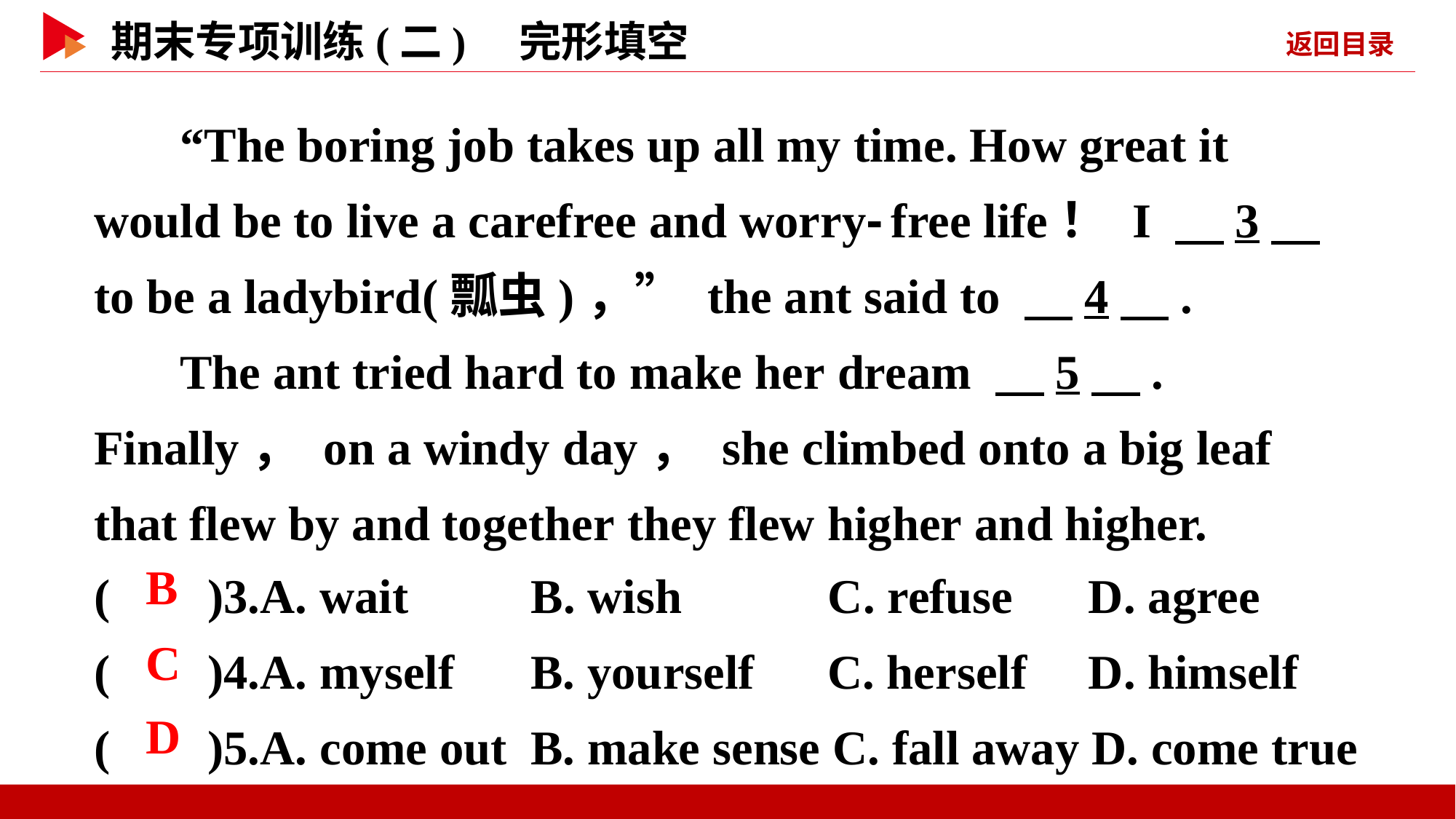

“The boring job takes up all my time. How great it would be to live a carefree and worry⁃free life！ I 　3　 to be a ladybird(瓢虫)，” the ant said to 　4　.
The ant tried hard to make her dream 　5　. Finally， on a windy day， she climbed onto a big leaf that flew by and together they flew higher and higher.
(        )3.A. wait	         B. wish            C. refuse	 D. agree
(        )4.A. myself	B. yourself      C. herself	 D. himself
(        )5.A. come out	B. make sense C. fall away D. come true
   B
   C
   D